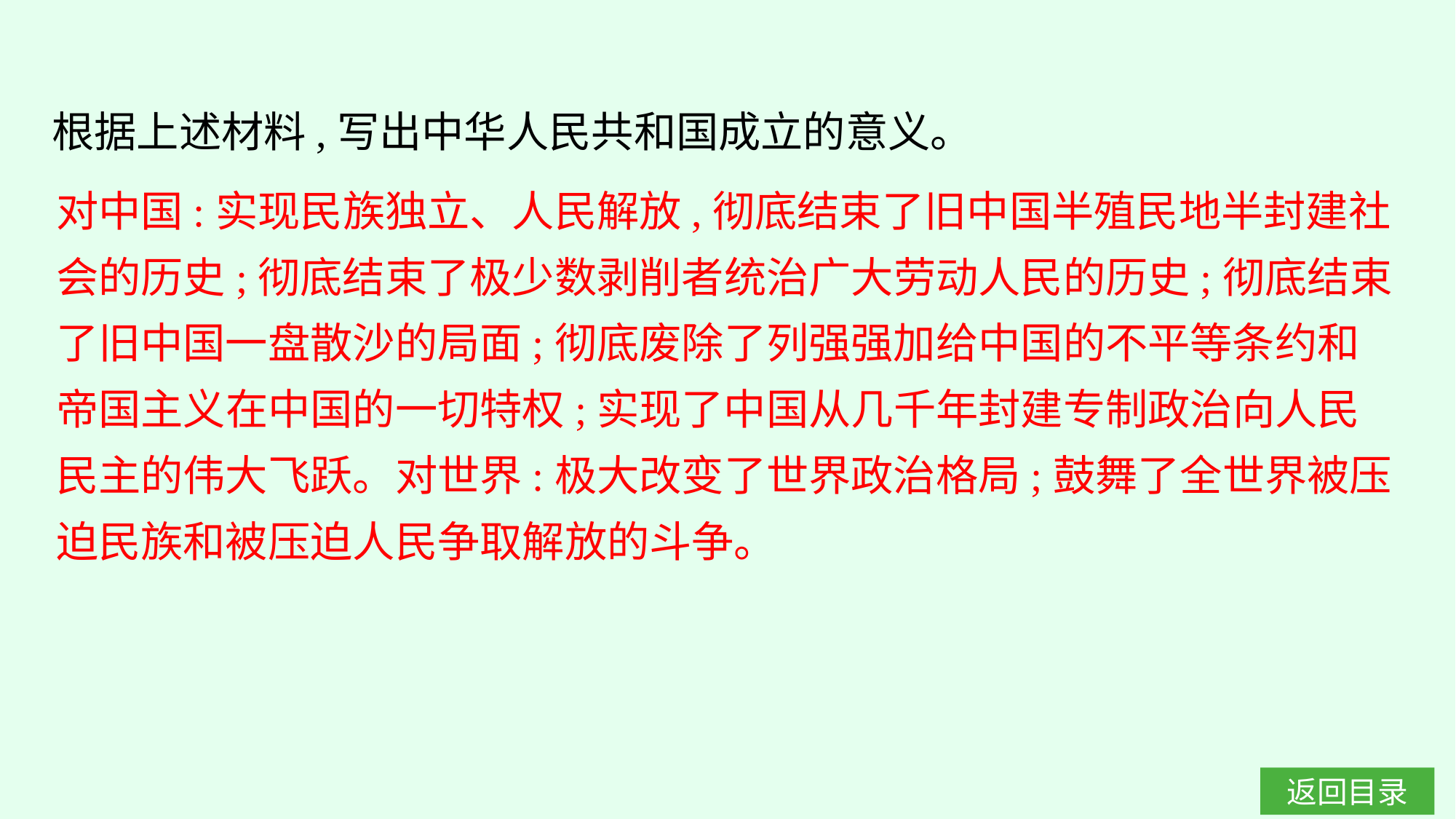

根据上述材料,写出中华人民共和国成立的意义。
对中国:实现民族独立、人民解放,彻底结束了旧中国半殖民地半封建社会的历史;彻底结束了极少数剥削者统治广大劳动人民的历史;彻底结束了旧中国一盘散沙的局面;彻底废除了列强强加给中国的不平等条约和帝国主义在中国的一切特权;实现了中国从几千年封建专制政治向人民民主的伟大飞跃。对世界:极大改变了世界政治格局;鼓舞了全世界被压迫民族和被压迫人民争取解放的斗争。